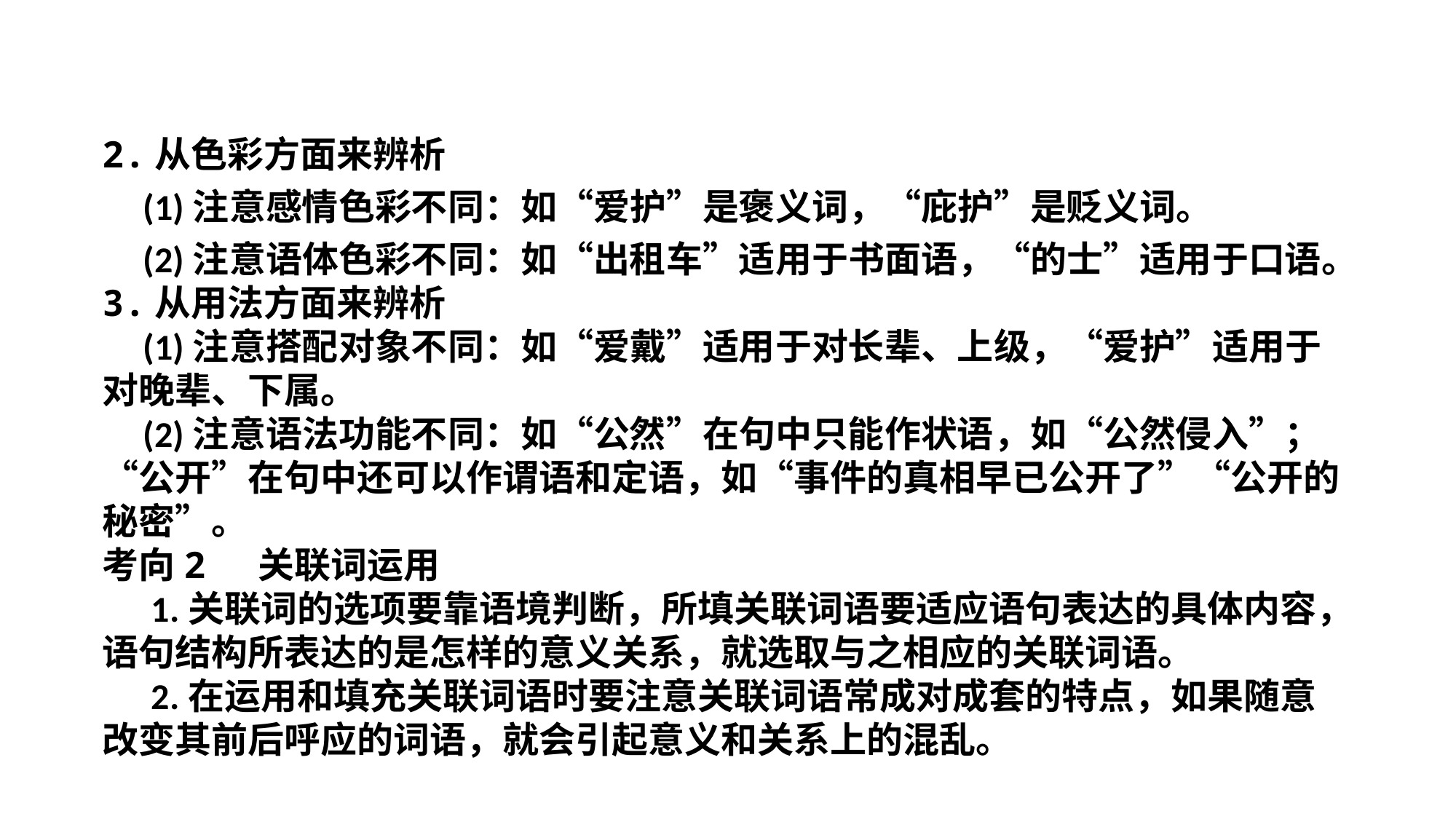

中考考点突破
2.从色彩方面来辨析
     (1)注意感情色彩不同：如“爱护”是褒义词，“庇护”是贬义词。
     (2)注意语体色彩不同：如“出租车”适用于书面语，“的士”适用于口语。
3.从用法方面来辨析
     (1)注意搭配对象不同：如“爱戴”适用于对长辈、上级，“爱护”适用于对晚辈、下属。
     (2)注意语法功能不同：如“公然”在句中只能作状语，如“公然侵入”；“公开”在句中还可以作谓语和定语，如“事件的真相早已公开了”“公开的秘密”。
考向2  关联词运用
      1.关联词的选项要靠语境判断，所填关联词语要适应语句表达的具体内容，语句结构所表达的是怎样的意义关系，就选取与之相应的关联词语。
      2.在运用和填充关联词语时要注意关联词语常成对成套的特点，如果随意改变其前后呼应的词语，就会引起意义和关系上的混乱。